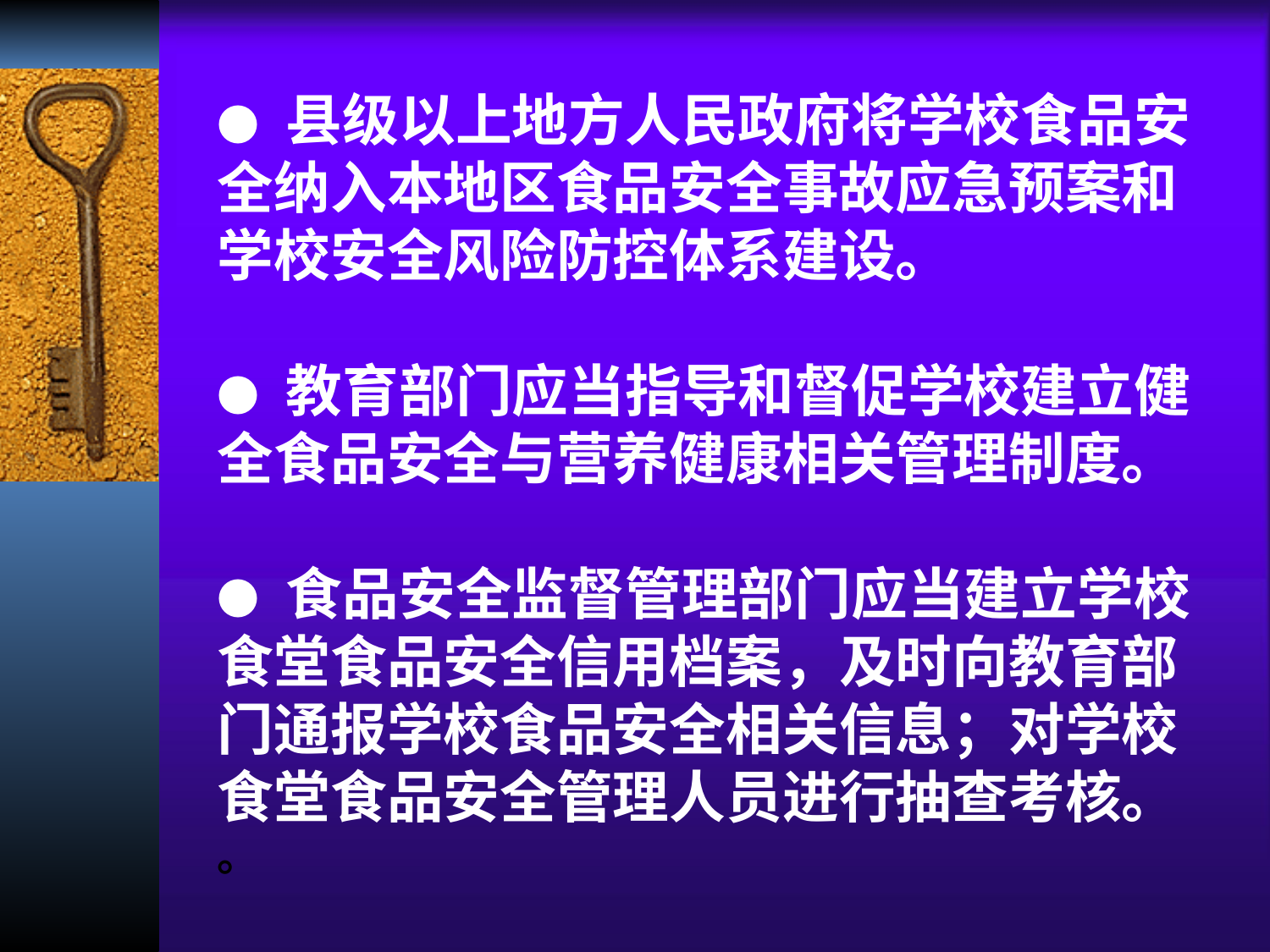

● 县级以上地方人民政府将学校食品安全纳入本地区食品安全事故应急预案和学校安全风险防控体系建设。

● 教育部门应当指导和督促学校建立健全食品安全与营养健康相关管理制度。

● 食品安全监督管理部门应当建立学校食堂食品安全信用档案，及时向教育部门通报学校食品安全相关信息；对学校食堂食品安全管理人员进行抽查考核。
。